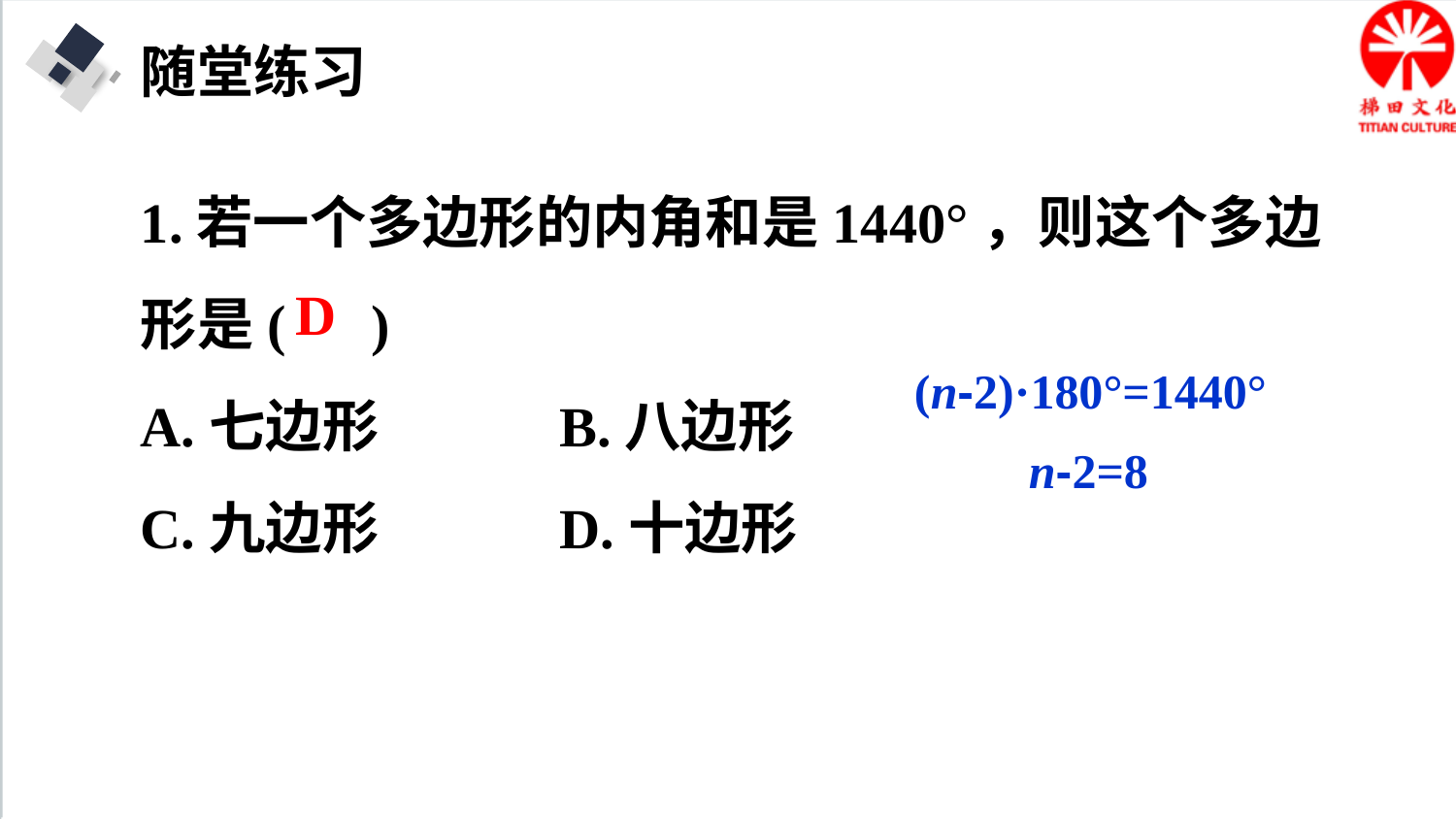

随堂练习
1.若一个多边形的内角和是1440°，则这个多边形是(      )
A.七边形             B.八边形
C.九边形             D.十边形
D
(n-2)·180°=1440°
n-2=8